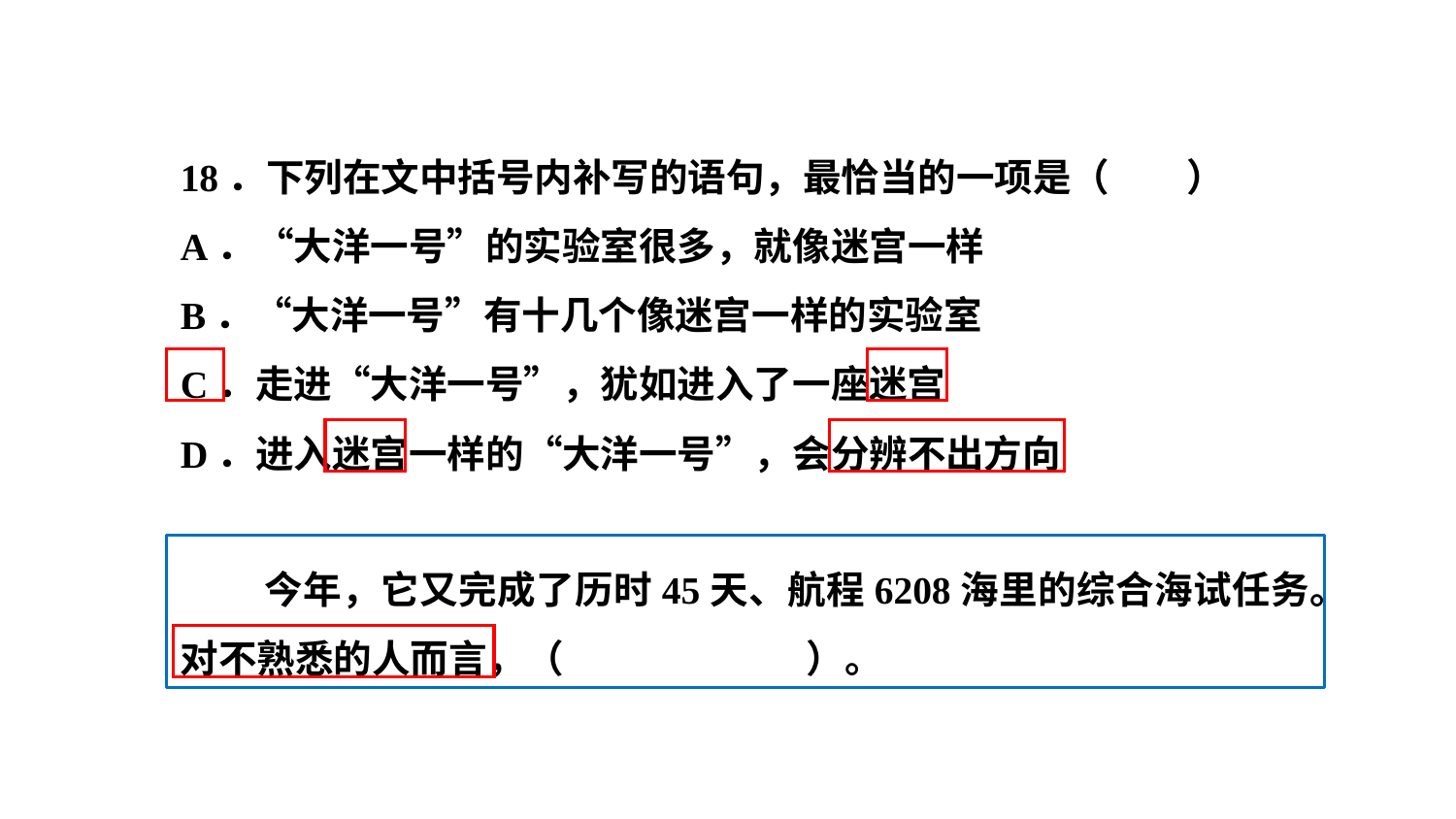

18．下列在文中括号内补写的语句，最恰当的一项是（　　）
A．“大洋一号”的实验室很多，就像迷宫一样
B．“大洋一号”有十几个像迷宫一样的实验室
C．走进“大洋一号”，犹如进入了一座迷宫
D．进入迷宫一样的“大洋一号”，会分辨不出方向

        今年，它又完成了历时45天、航程6208海里的综合海试任务。对不熟悉的人而言，（		     ）。